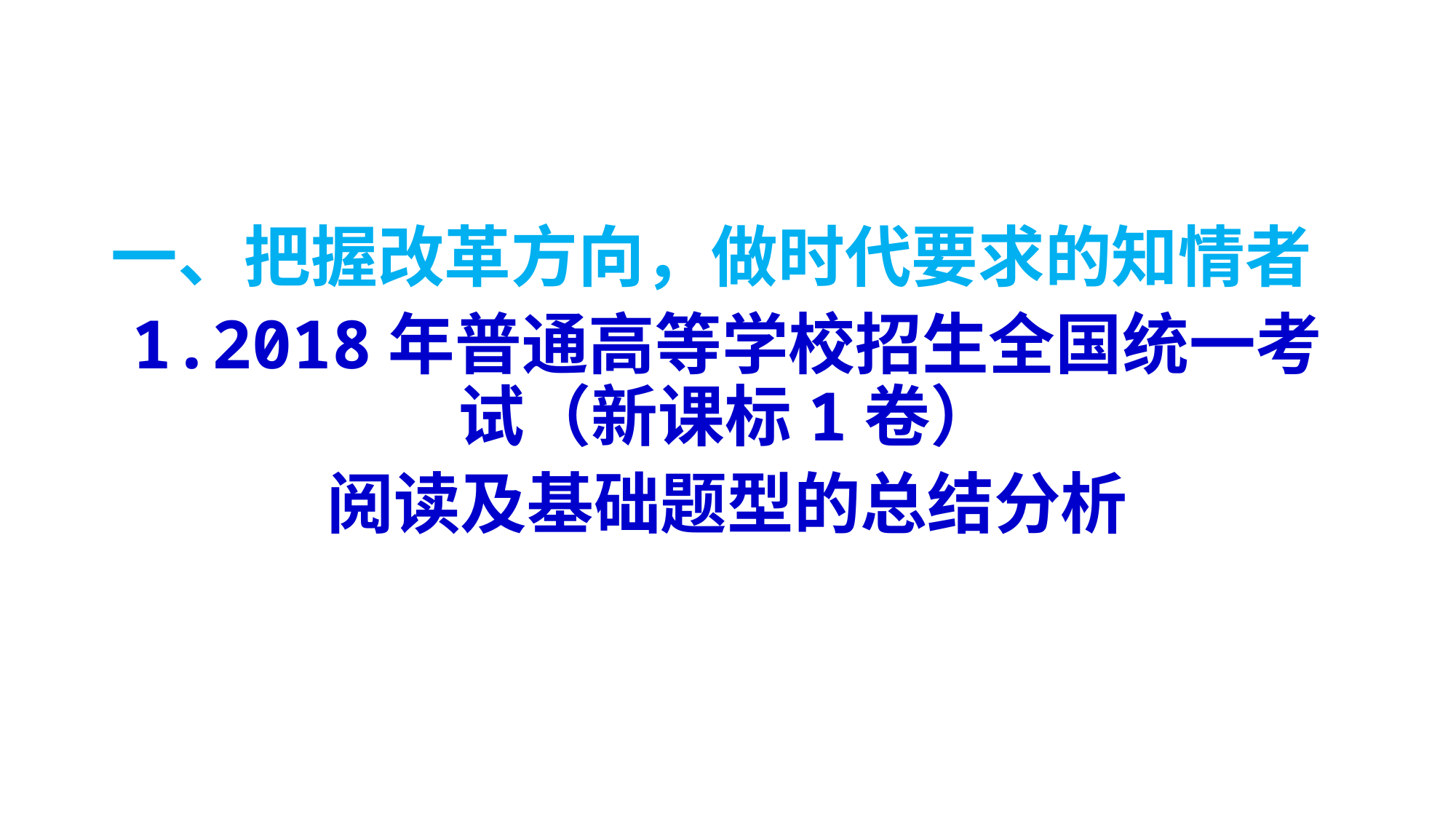

#
一、把握改革方向，做时代要求的知情者
1.2018年普通高等学校招生全国统一考试（新课标1卷）
阅读及基础题型的总结分析